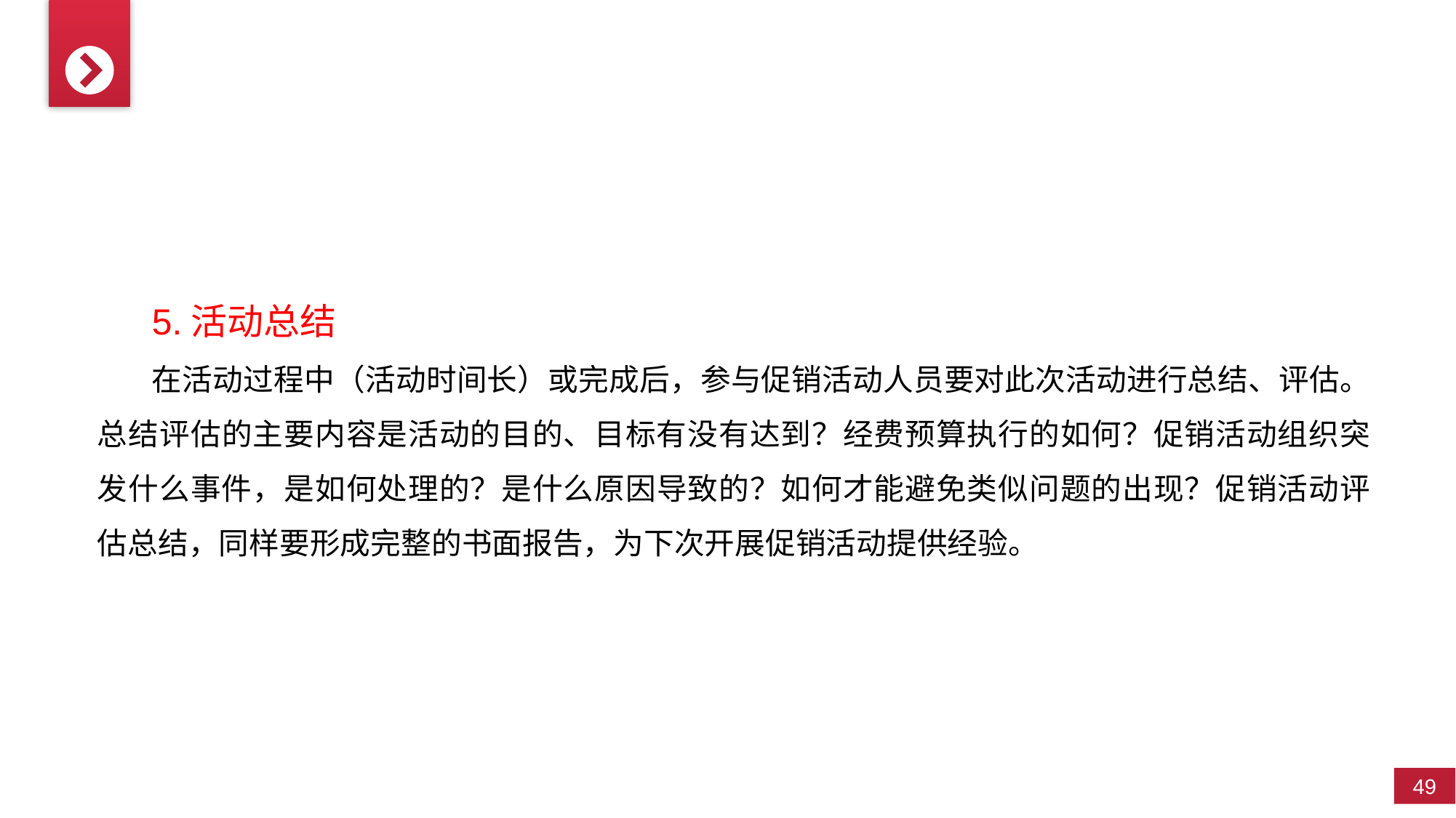

5.活动总结
在活动过程中（活动时间长）或完成后，参与促销活动人员要对此次活动进行总结、评估。总结评估的主要内容是活动的目的、目标有没有达到？经费预算执行的如何？促销活动组织突发什么事件，是如何处理的？是什么原因导致的？如何才能避免类似问题的出现？促销活动评估总结，同样要形成完整的书面报告，为下次开展促销活动提供经验。